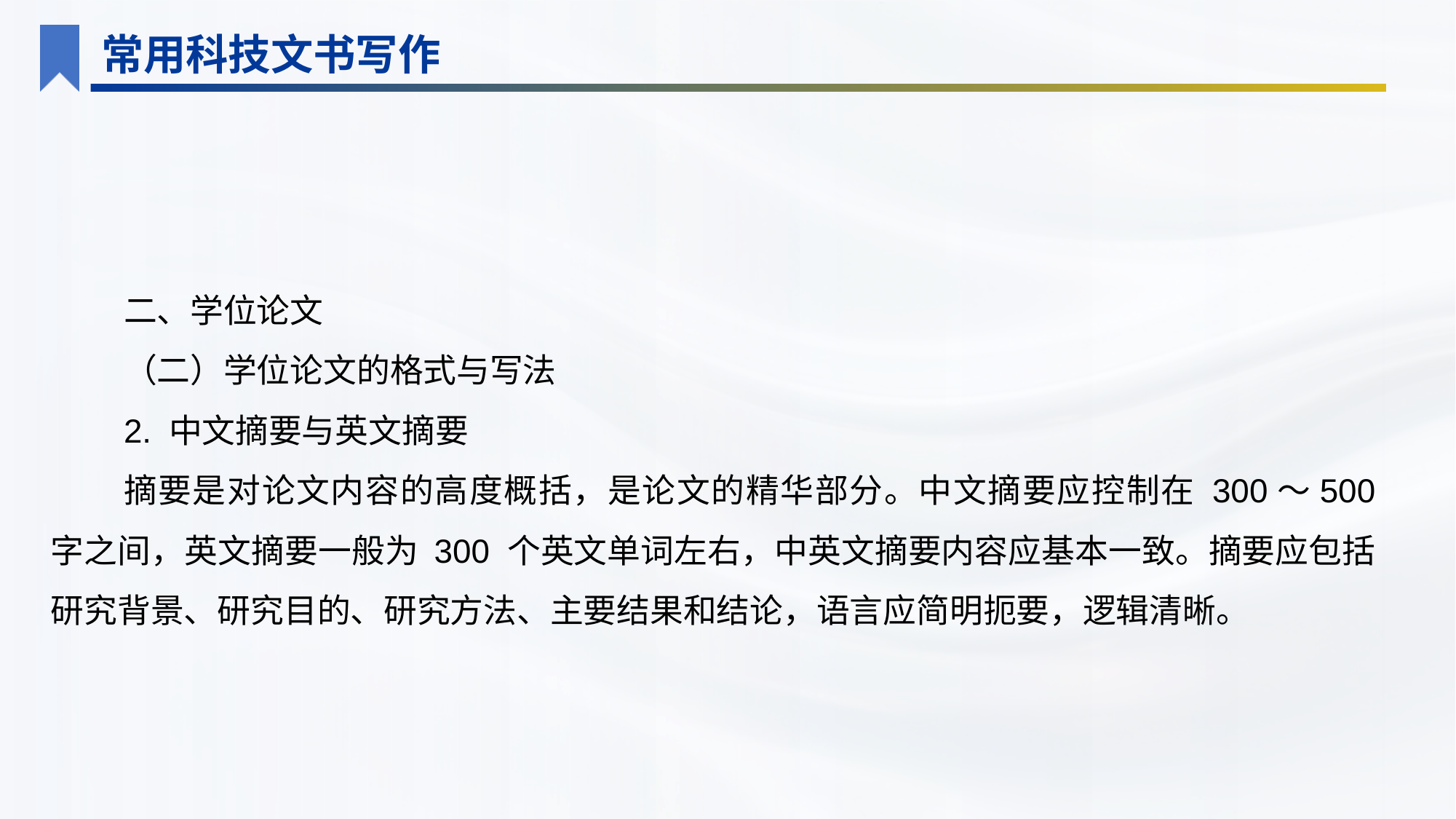

常用科技文书写作
二、学位论文
（二）学位论文的格式与写法
2. 中文摘要与英文摘要
摘要是对论文内容的高度概括，是论文的精华部分。中文摘要应控制在 300～500 字之间，英文摘要一般为 300 个英文单词左右，中英文摘要内容应基本一致。摘要应包括研究背景、研究目的、研究方法、主要结果和结论，语言应简明扼要，逻辑清晰。